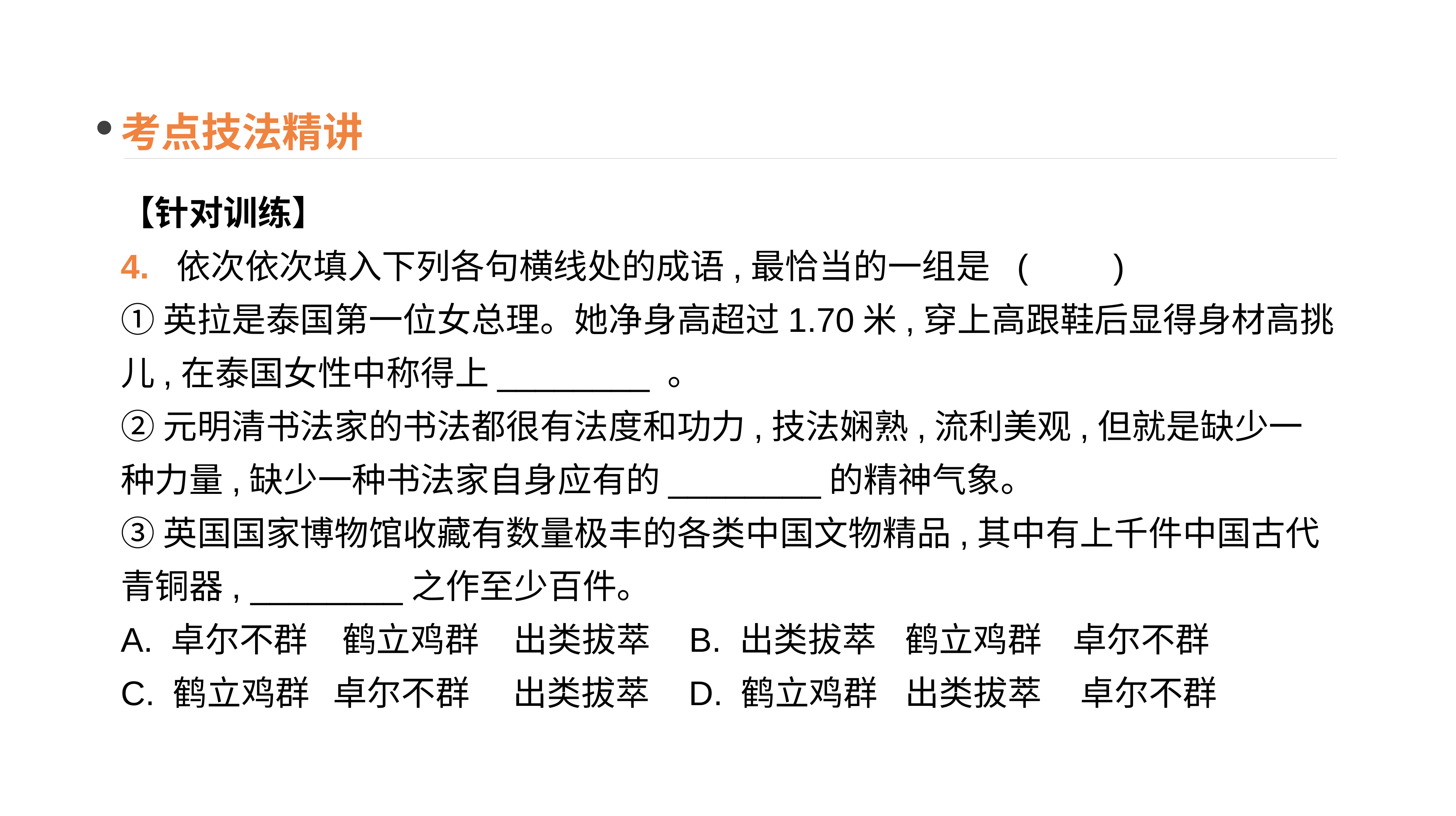

考点技法精讲

【针对训练】
4.  依次依次填入下列各句横线处的成语,最恰当的一组是	(　　)
①英拉是泰国第一位女总理。她净身高超过1.70米,穿上高跟鞋后显得身材高挑儿,在泰国女性中称得上________ 。
②元明清书法家的书法都很有法度和功力,技法娴熟,流利美观,但就是缺少一种力量,缺少一种书法家自身应有的________的精神气象。
③英国国家博物馆收藏有数量极丰的各类中国文物精品,其中有上千件中国古代青铜器, ________之作至少百件。
A. 卓尔不群　鹤立鸡群　出类拔萃    B. 出类拔萃	鹤立鸡群    卓尔不群
C. 鹤立鸡群   卓尔不群	出类拔萃    D. 鹤立鸡群	出类拔萃     卓尔不群